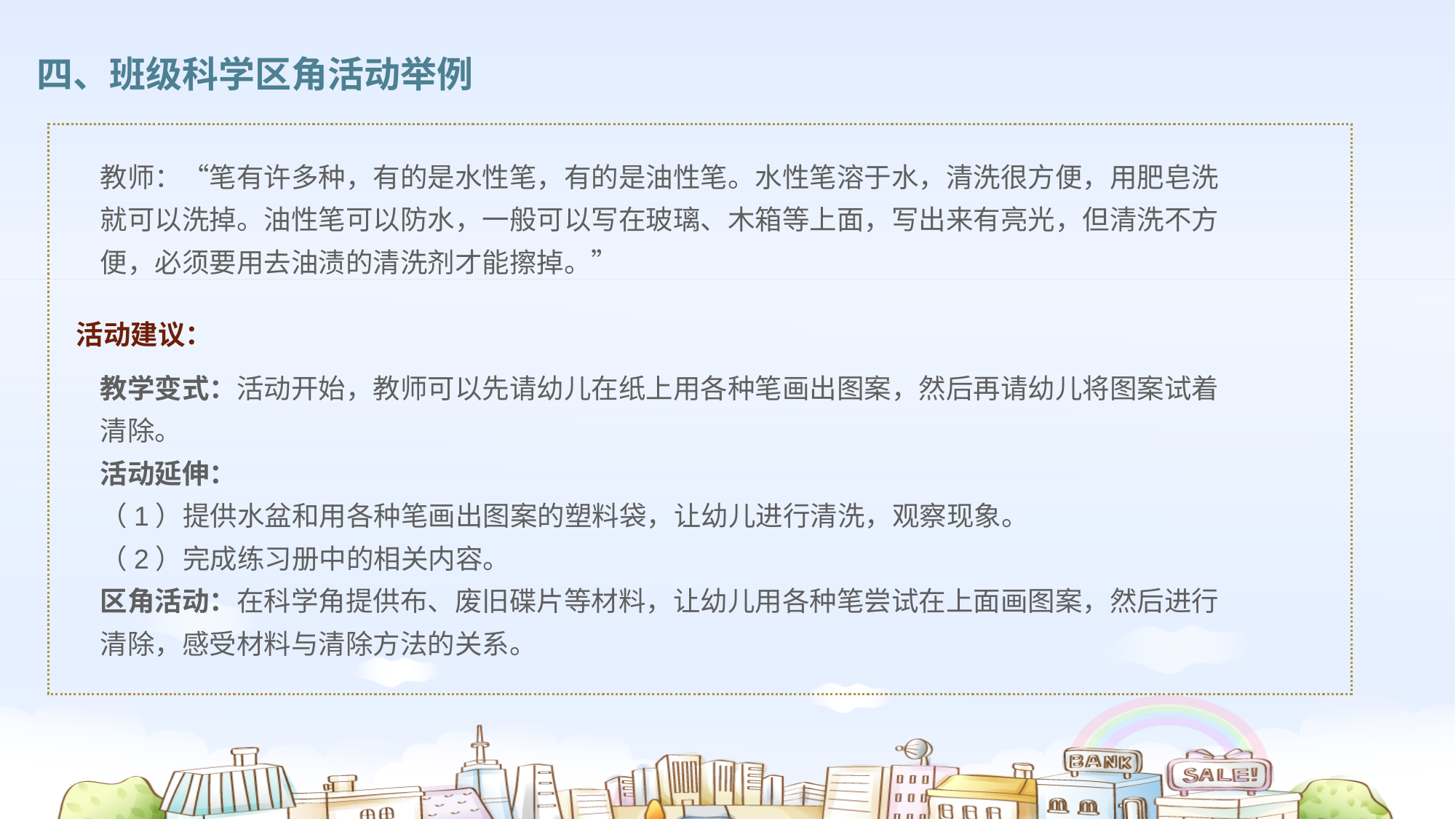

四、班级科学区角活动举例

教师：“笔有许多种，有的是水性笔，有的是油性笔。水性笔溶于水，清洗很方便，用肥皂洗就可以洗掉。油性笔可以防水，一般可以写在玻璃、木箱等上面，写出来有亮光，但清洗不方便，必须要用去油渍的清洗剂才能擦掉。”
活动建议：
教学变式：活动开始，教师可以先请幼儿在纸上用各种笔画出图案，然后再请幼儿将图案试着清除。
活动延伸：
（1）提供水盆和用各种笔画出图案的塑料袋，让幼儿进行清洗，观察现象。
（2）完成练习册中的相关内容。
区角活动：在科学角提供布、废旧碟片等材料，让幼儿用各种笔尝试在上面画图案，然后进行清除，感受材料与清除方法的关系。